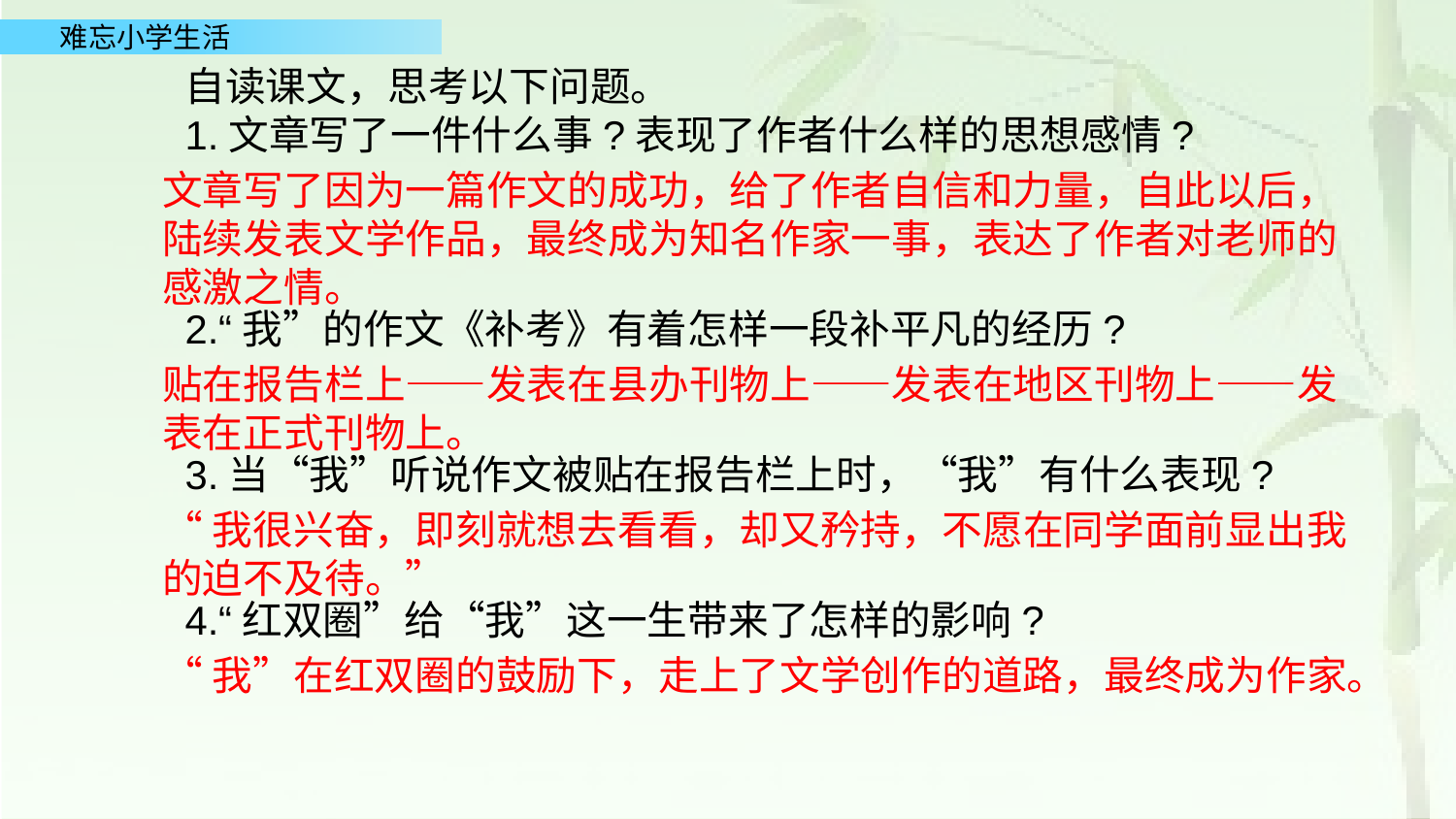

自读课文，思考以下问题。
1.文章写了一件什么事?表现了作者什么样的思想感情?

2.“我”的作文《补考》有着怎样一段补平凡的经历?

3.当“我”听说作文被贴在报告栏上时，“我”有什么表现?

4.“红双圈”给“我”这一生带来了怎样的影响?

文章写了因为一篇作文的成功，给了作者自信和力量，自此以后，陆续发表文学作品，最终成为知名作家一事，表达了作者对老师的感激之情。

贴在报告栏上——发表在县办刊物上——发表在地区刊物上——发表在正式刊物上。

“我很兴奋，即刻就想去看看，却又矜持，不愿在同学面前显出我的迫不及待。”

“我”在红双圈的鼓励下，走上了文学创作的道路，最终成为作家。